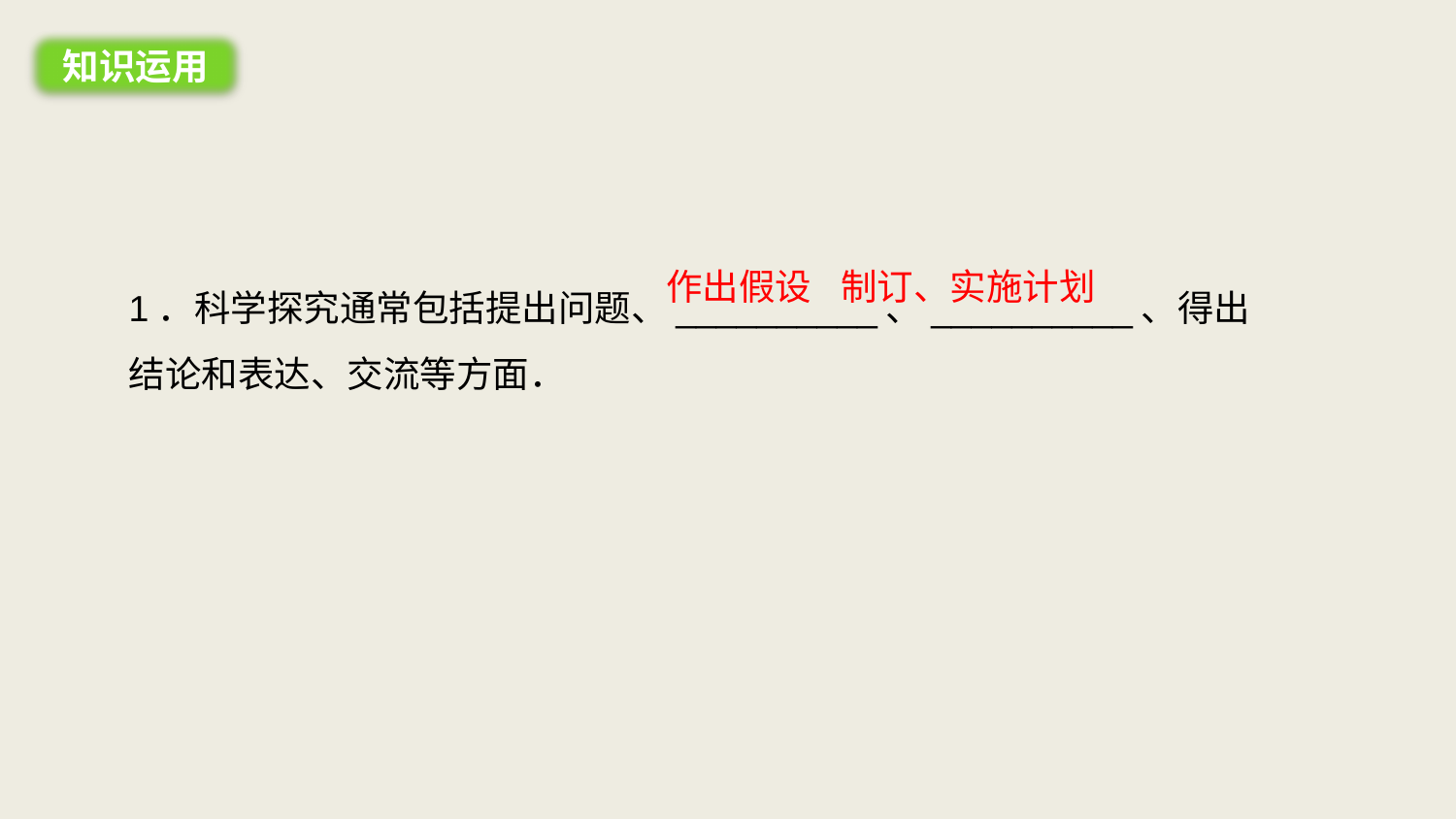

知识运用
1．科学探究通常包括提出问题、__________、__________、得出结论和表达、交流等方面．
作出假设
制订、实施计划